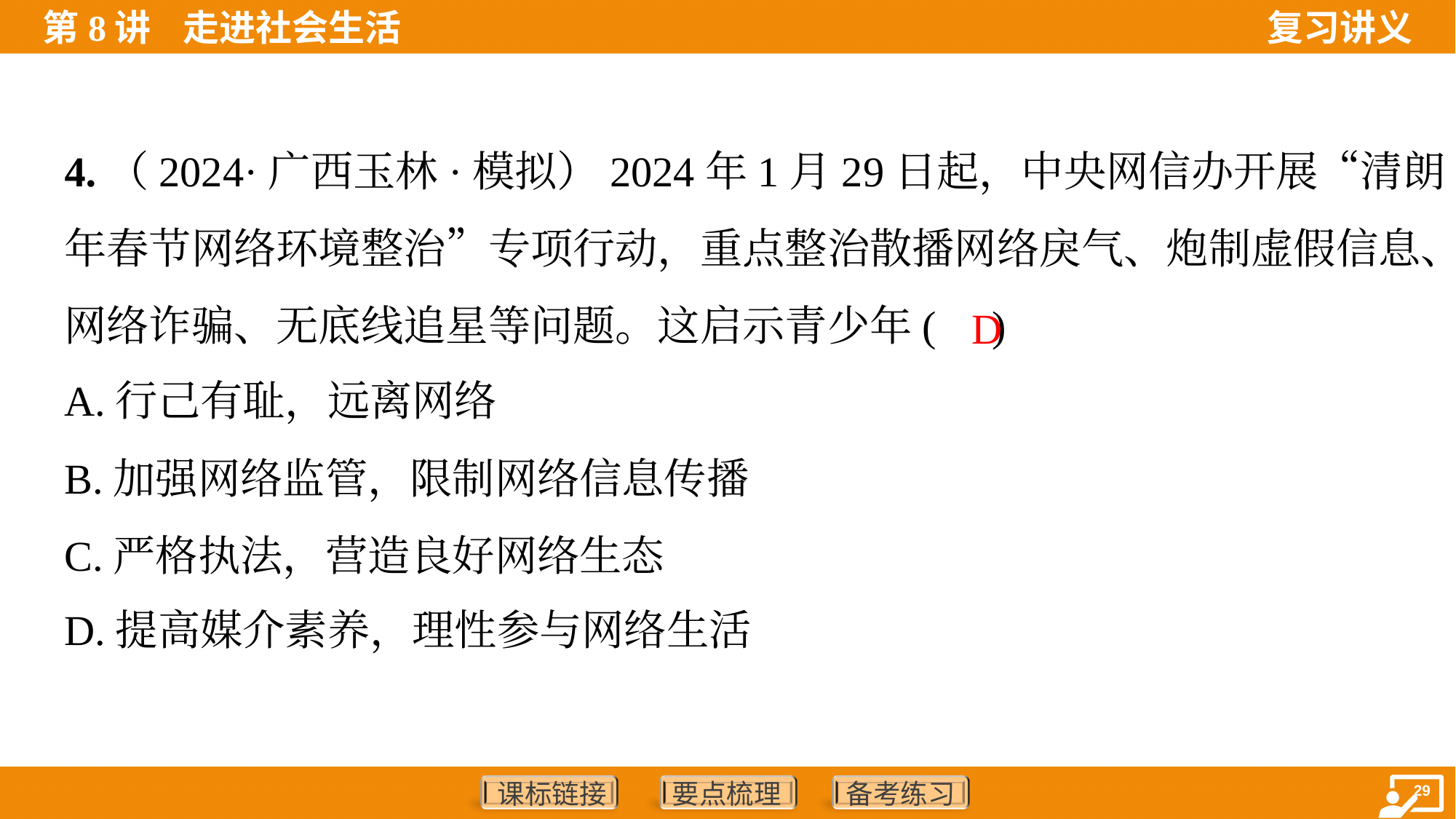

4.（2024·广西玉林·模拟）2024年1月29日起，中央网信办开展“清朗·2024
年春节网络环境整治”专项行动，重点整治散播网络戾气、炮制虚假信息、
网络诈骗、无底线追星等问题。这启示青少年(     )
D
A.行己有耻，远离网络
B.加强网络监管，限制网络信息传播
C.严格执法，营造良好网络生态
D.提高媒介素养，理性参与网络生活